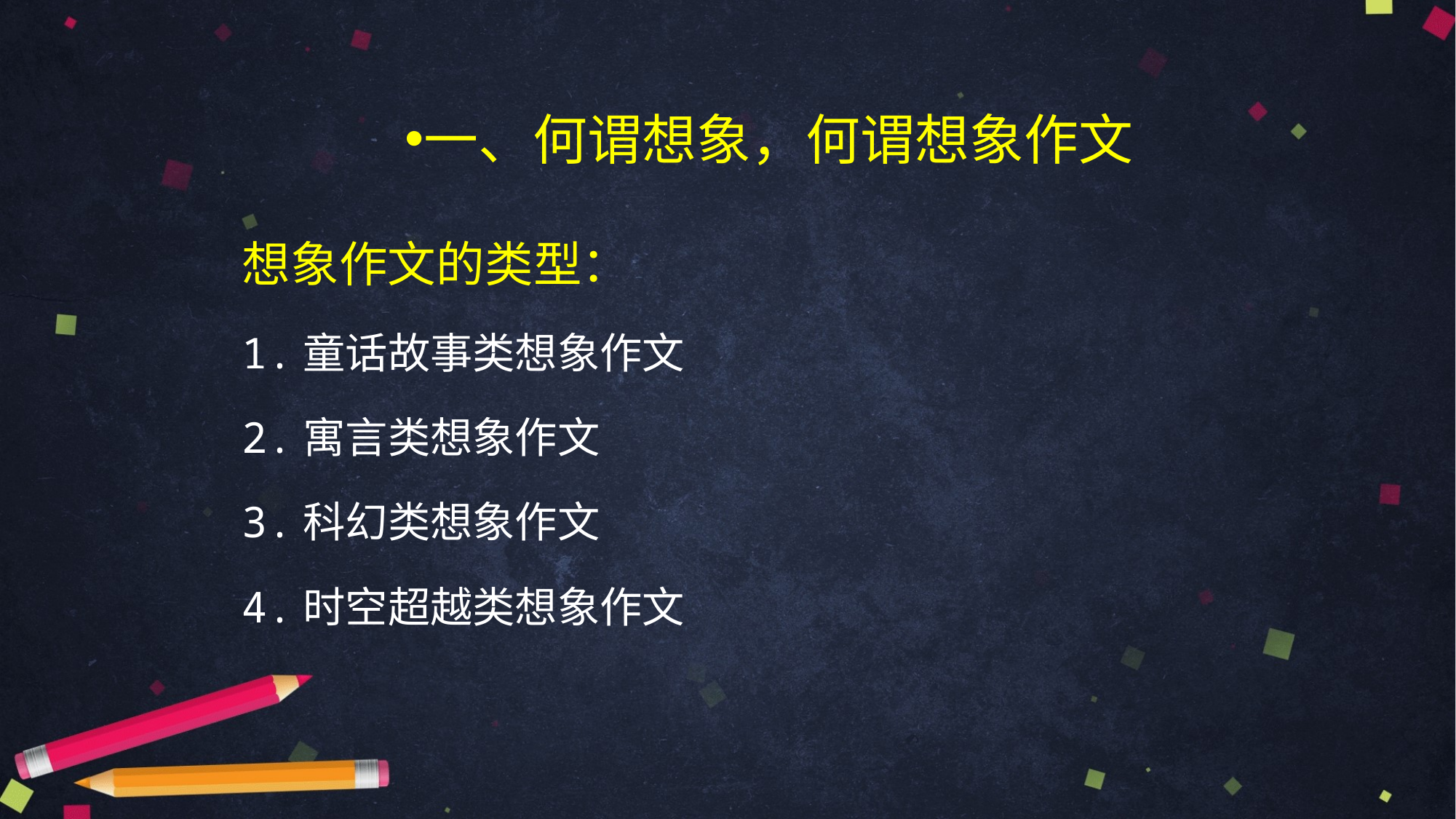

一、何谓想象，何谓想象作文
想象作文的类型：
1.童话故事类想象作文
2.寓言类想象作文
3.科幻类想象作文
4.时空超越类想象作文